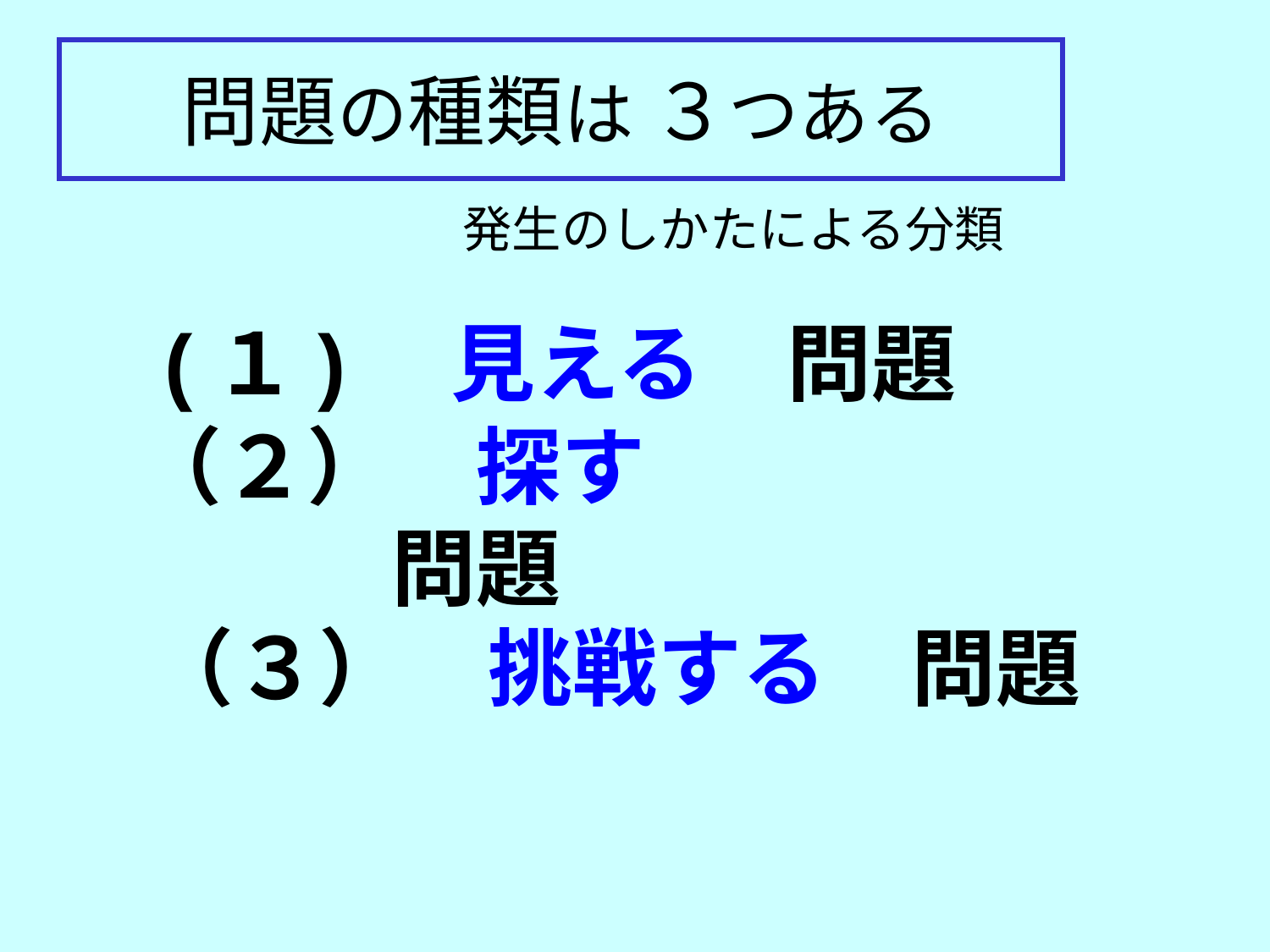

問題の種類は ３つある
発生のしかたによる分類
(１)　見える　問題
（２）　探す　　問題
（３）　挑戦する　問題